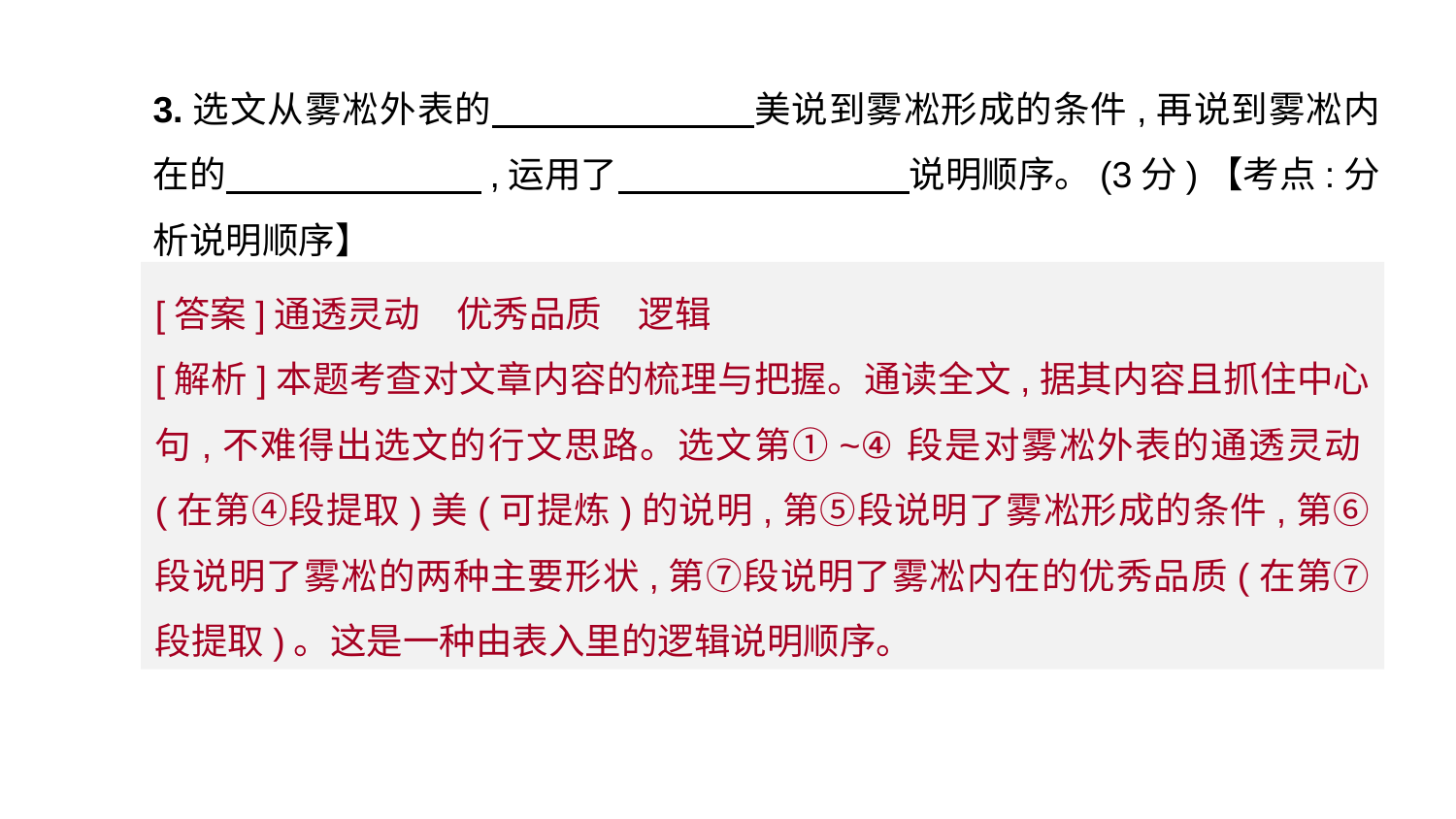

3.选文从雾凇外表的　　　　　　　美说到雾凇形成的条件,再说到雾凇内在的　　　　　　　,运用了　　　　　　　　说明顺序。(3分)【考点:分析说明顺序】
[答案]通透灵动　优秀品质　逻辑
[解析]本题考查对文章内容的梳理与把握。通读全文,据其内容且抓住中心句,不难得出选文的行文思路。选文第①~④段是对雾凇外表的通透灵动(在第④段提取)美(可提炼)的说明,第⑤段说明了雾凇形成的条件,第⑥段说明了雾凇的两种主要形状,第⑦段说明了雾凇内在的优秀品质(在第⑦段提取)。这是一种由表入里的逻辑说明顺序。